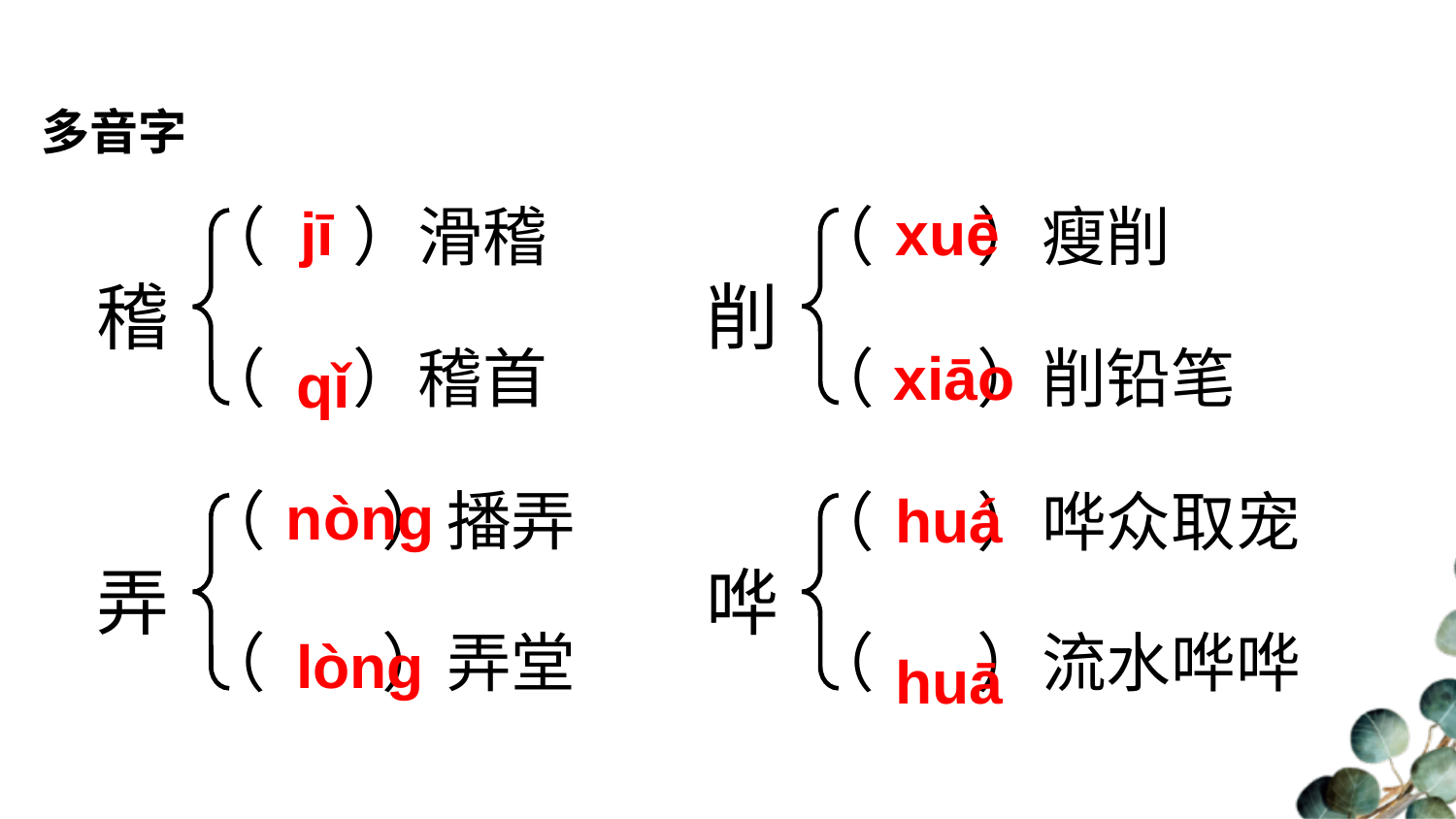

多音字
（      ）滑稽
jī
（       ）瘦削
xuē

削
稽
（      ）稽首
（       ）削铅笔
xiāo
qǐ
nònɡ
（        ）播弄
（       ）哗众取宠
huá

弄
哗
（        ）弄堂
（       ）流水哗哗
lònɡ
huā